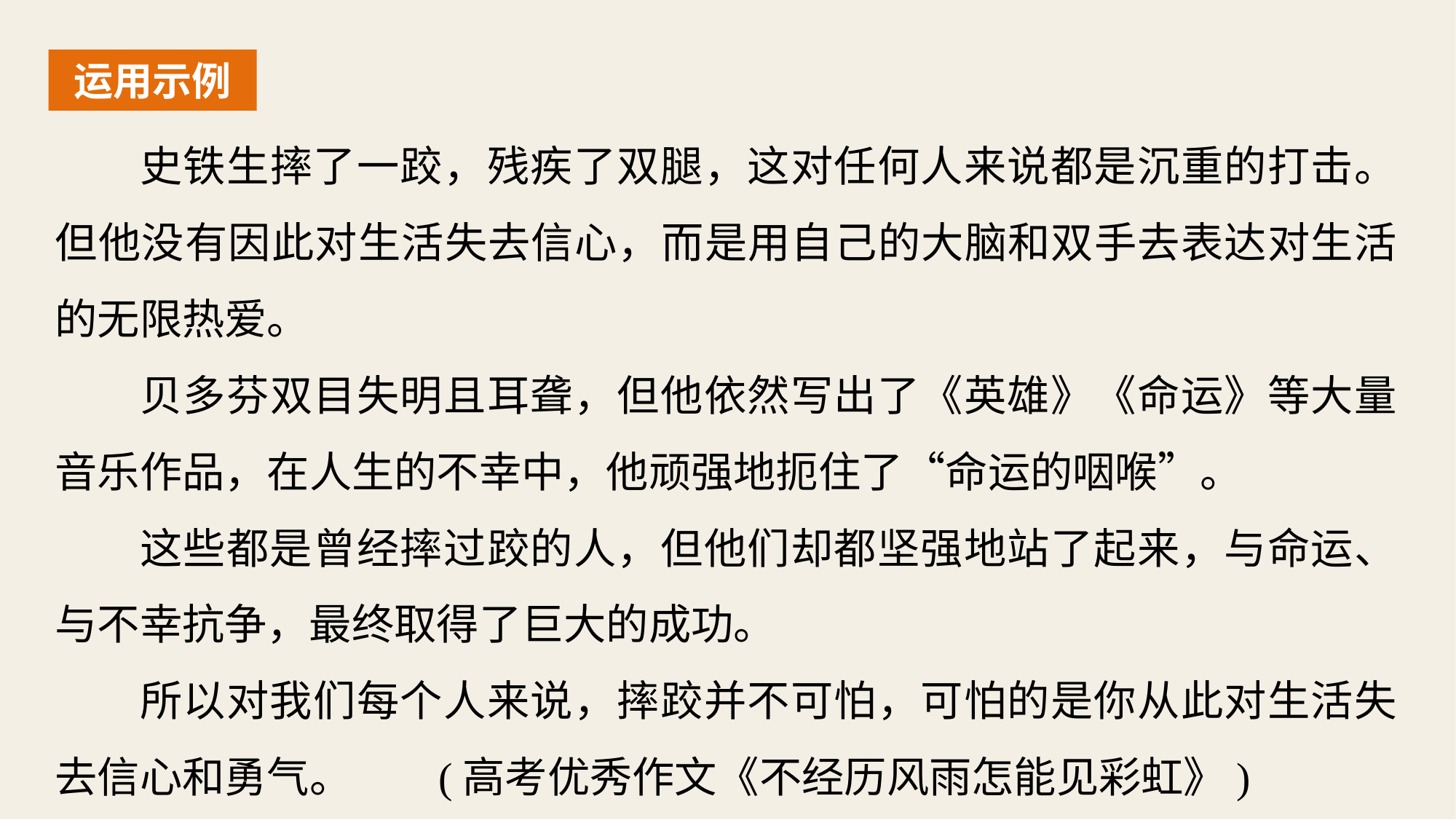

运用示例
史铁生摔了一跤，残疾了双腿，这对任何人来说都是沉重的打击。但他没有因此对生活失去信心，而是用自己的大脑和双手去表达对生活的无限热爱。
贝多芬双目失明且耳聋，但他依然写出了《英雄》《命运》等大量音乐作品，在人生的不幸中，他顽强地扼住了“命运的咽喉”。
这些都是曾经摔过跤的人，但他们却都坚强地站了起来，与命运、与不幸抗争，最终取得了巨大的成功。
所以对我们每个人来说，摔跤并不可怕，可怕的是你从此对生活失去信心和勇气。	               (高考优秀作文《不经历风雨怎能见彩虹》)